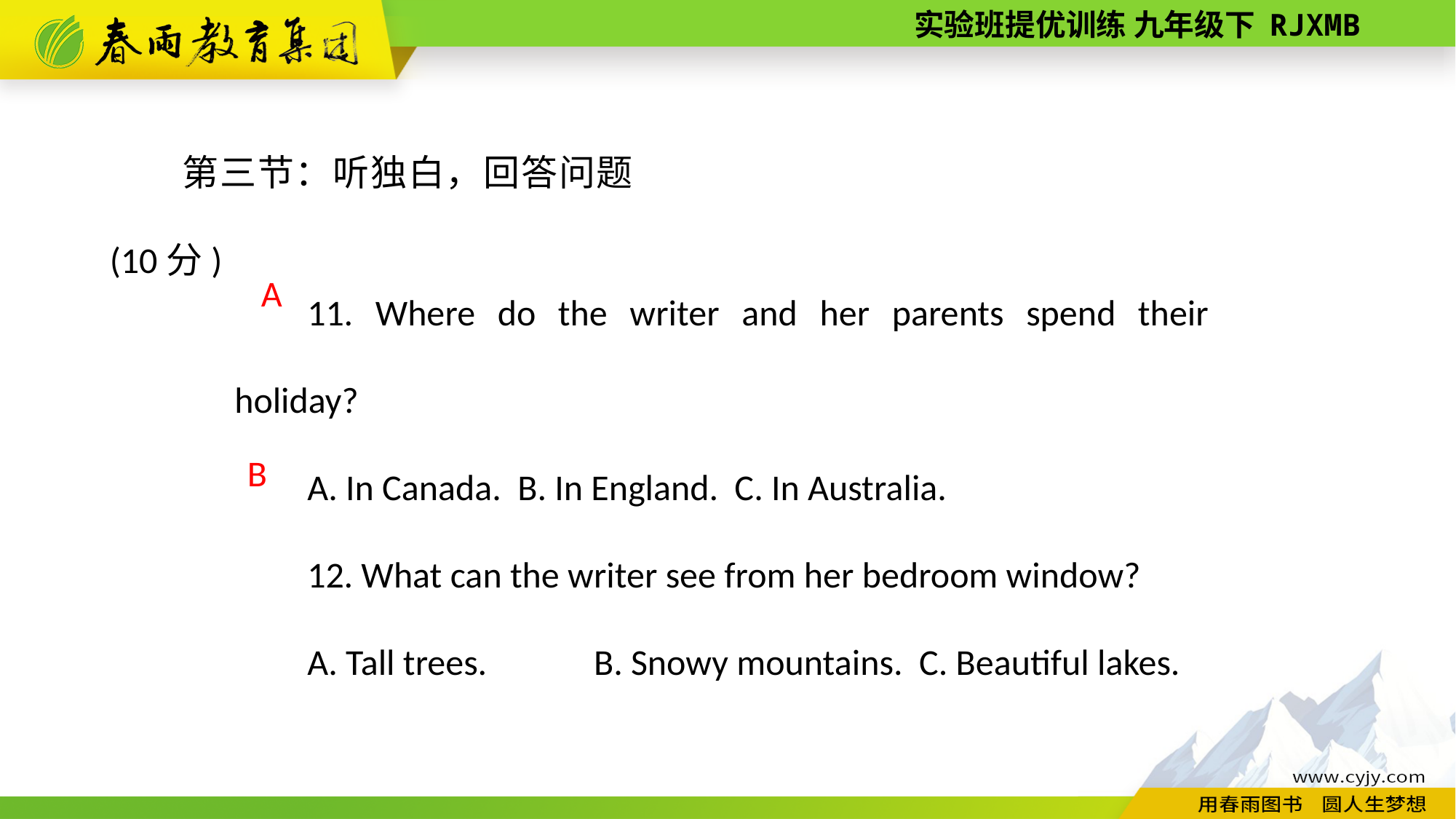

第三节：听独白，回答问题(10分)
11. Where do the writer and her parents spend their holiday?
A. In Canada.  B. In England.  C. In Australia.
12. What can the writer see from her bedroom window?
A. Tall trees.  　　B. Snowy mountains.  C. Beautiful lakes.
A
B